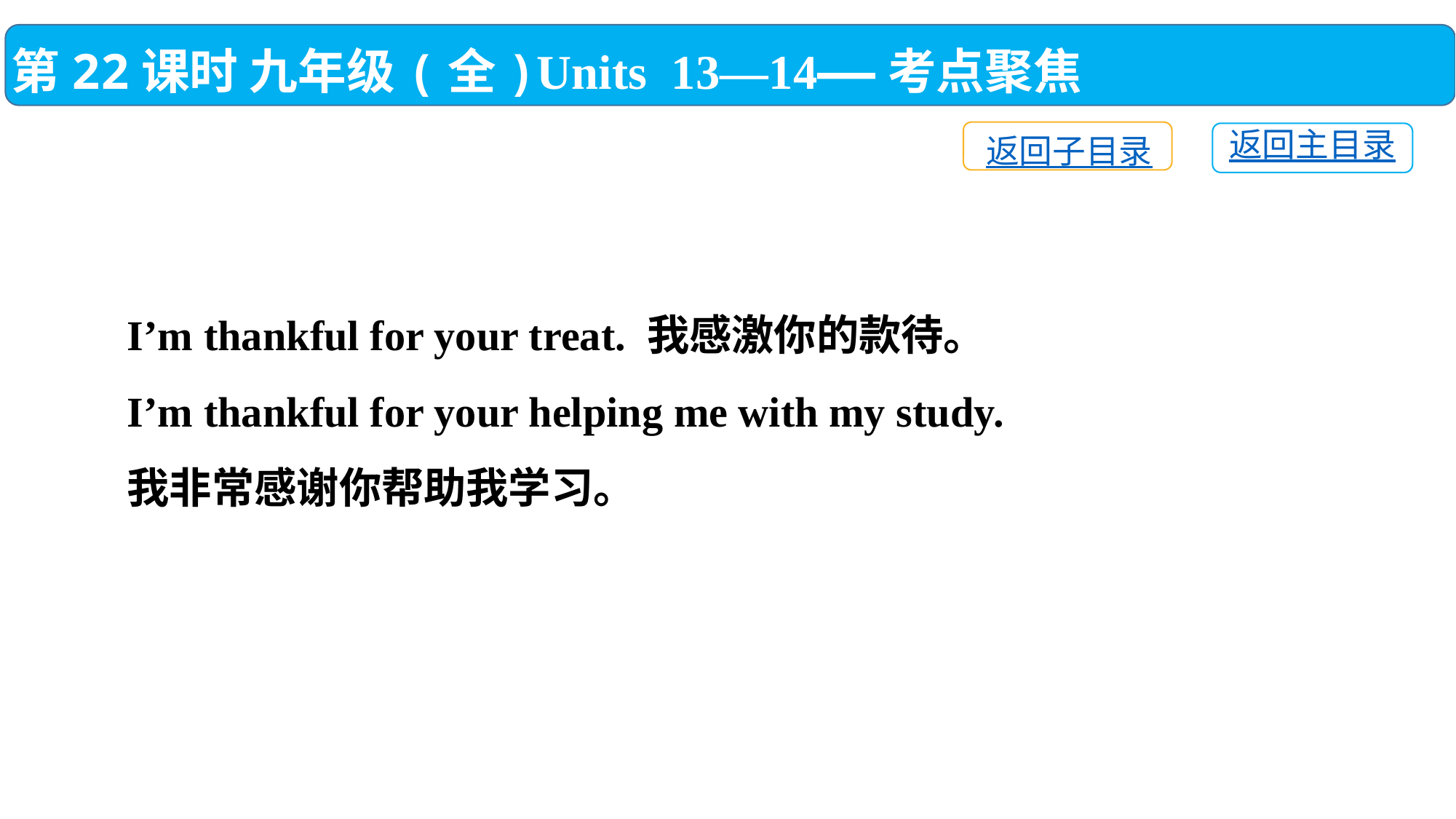

第22课时 九年级(全)Units  13—14——考点聚焦

返回子目录
返回主目录

I’m thankful for your treat. 我感激你的款待。
I’m thankful for your helping me with my study.
我非常感谢你帮助我学习。